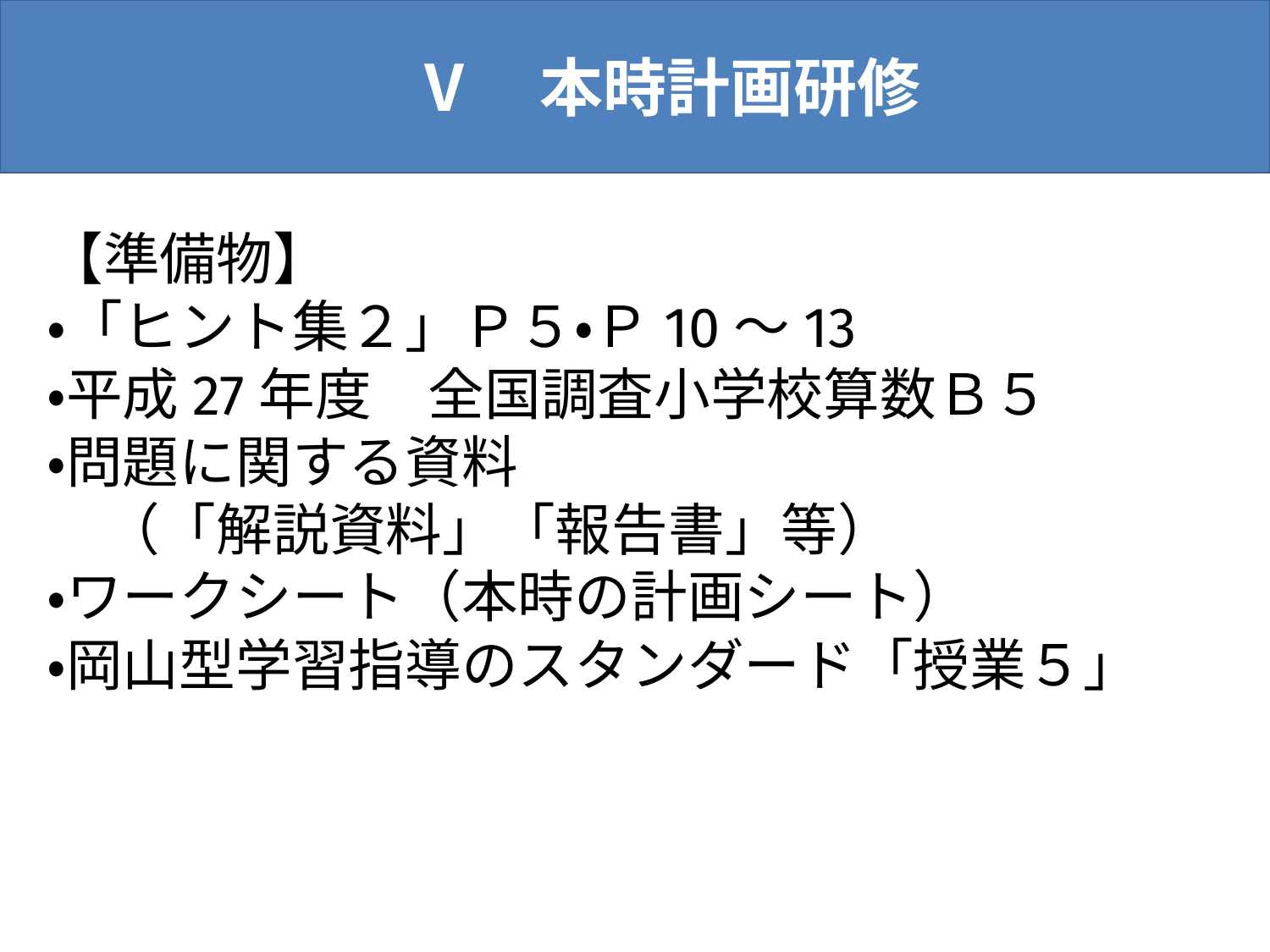

Ⅴ　本時計画研修
【準備物】
・「ヒント集２」Ｐ５・Ｐ10～13
・平成27年度　全国調査小学校算数Ｂ５
・問題に関する資料
　（「解説資料」「報告書」等）
・ワークシート（本時の計画シート）
・岡山型学習指導のスタンダード「授業５」